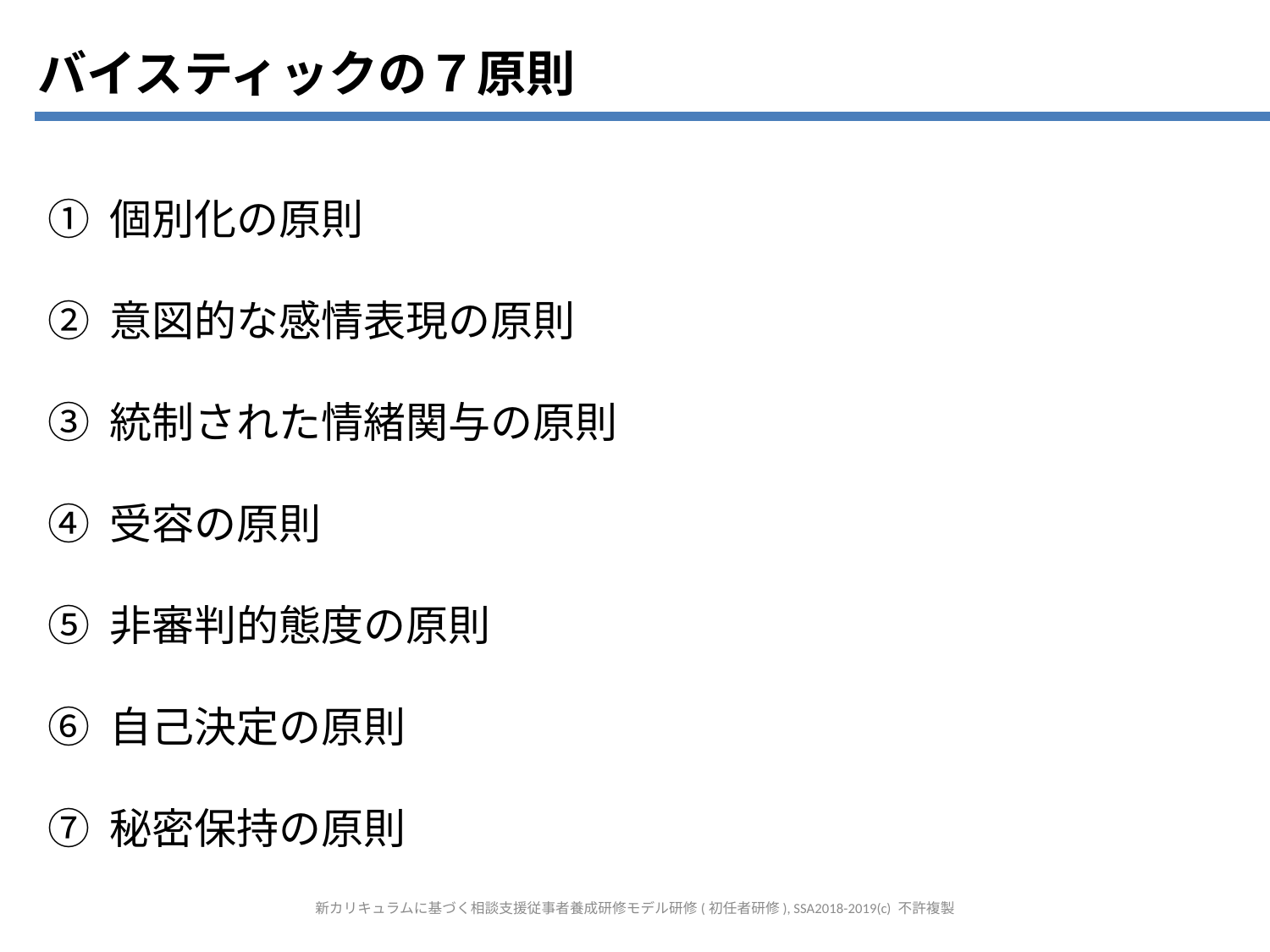

バイスティックの７原則
① 個別化の原則

② 意図的な感情表現の原則

③ 統制された情緒関与の原則

④ 受容の原則

⑤ 非審判的態度の原則

⑥ 自己決定の原則

⑦ 秘密保持の原則
新カリキュラムに基づく相談支援従事者養成研修モデル研修(初任者研修), SSA2018-2019(c) 不許複製